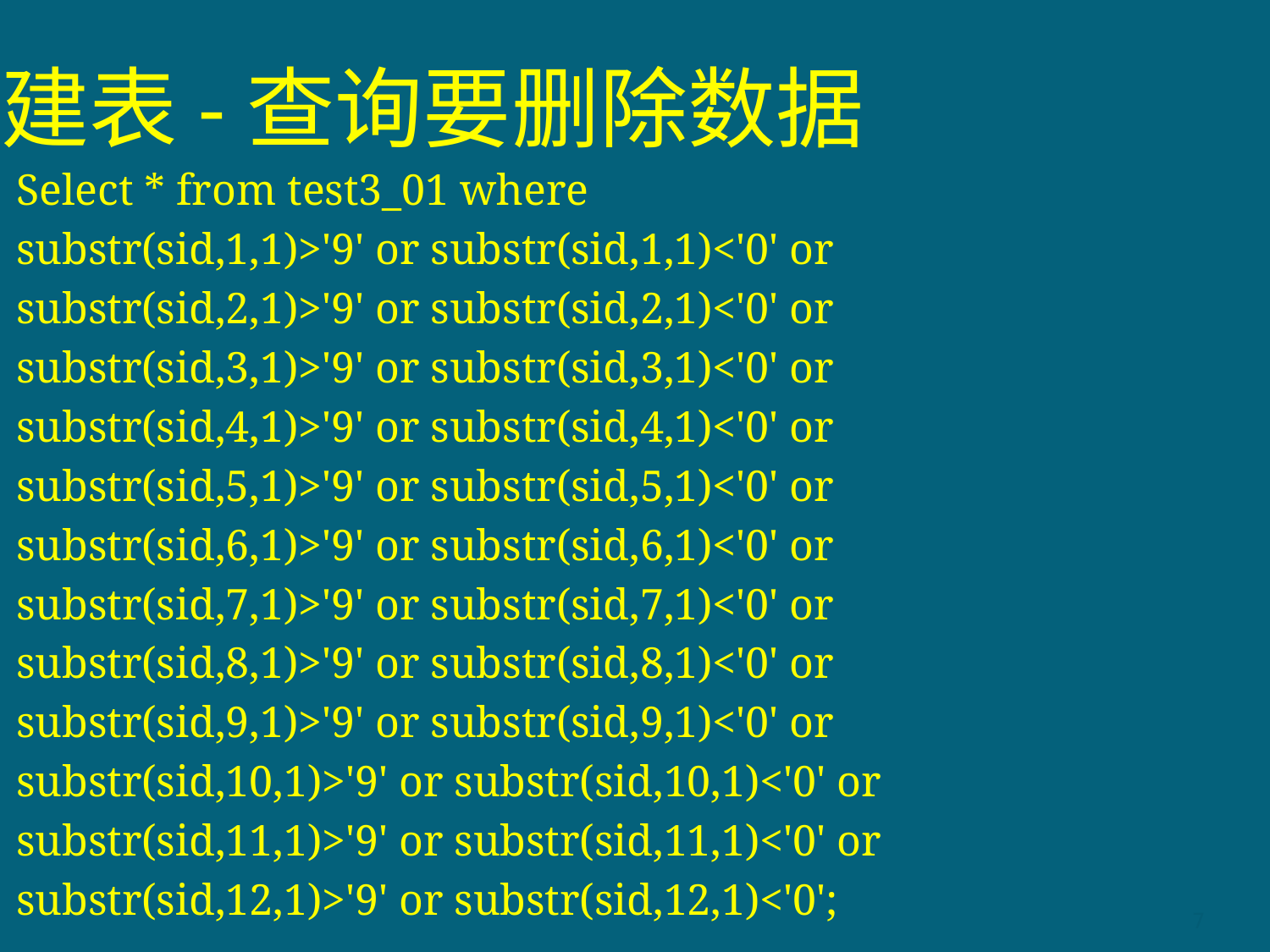

# 建表-查询要删除数据
Select * from test3_01 where
substr(sid,1,1)>'9' or substr(sid,1,1)<'0' or
substr(sid,2,1)>'9' or substr(sid,2,1)<'0' or
substr(sid,3,1)>'9' or substr(sid,3,1)<'0' or
substr(sid,4,1)>'9' or substr(sid,4,1)<'0' or
substr(sid,5,1)>'9' or substr(sid,5,1)<'0' or
substr(sid,6,1)>'9' or substr(sid,6,1)<'0' or
substr(sid,7,1)>'9' or substr(sid,7,1)<'0' or
substr(sid,8,1)>'9' or substr(sid,8,1)<'0' or
substr(sid,9,1)>'9' or substr(sid,9,1)<'0' or
substr(sid,10,1)>'9' or substr(sid,10,1)<'0' or
substr(sid,11,1)>'9' or substr(sid,11,1)<'0' or
substr(sid,12,1)>'9' or substr(sid,12,1)<'0';
7